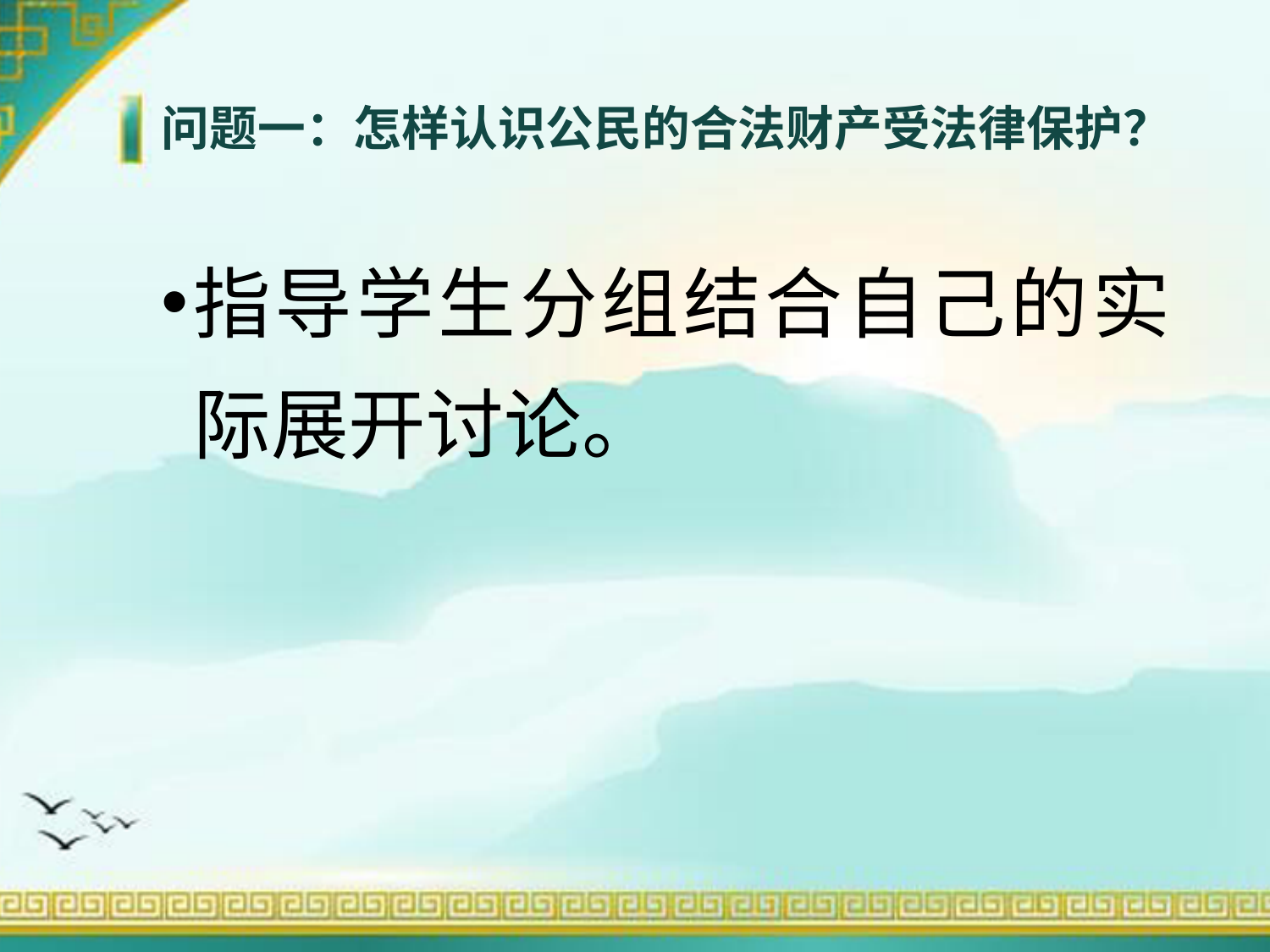

# 问题一：怎样认识公民的合法财产受法律保护？
指导学生分组结合自己的实际展开讨论。